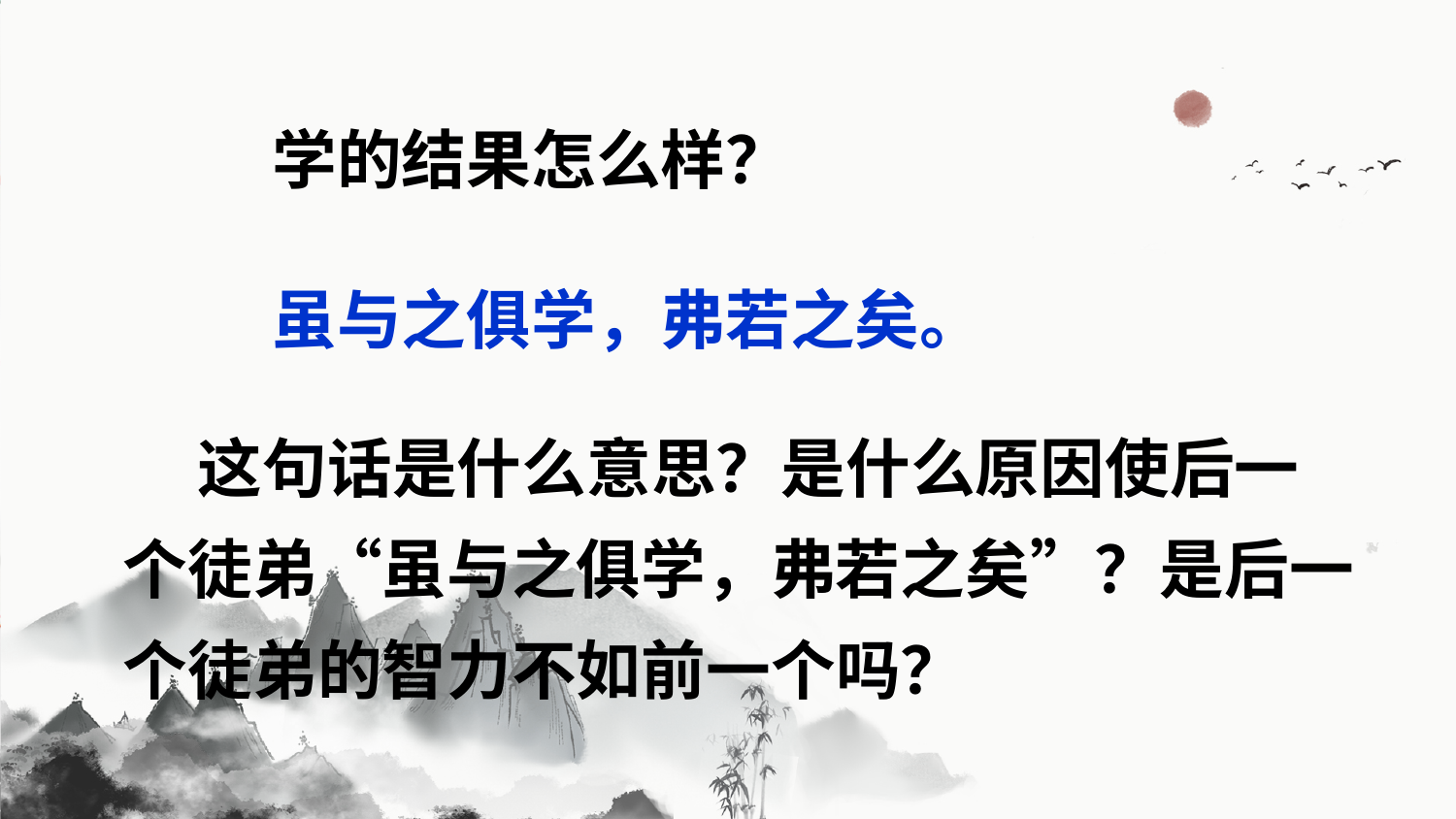

学的结果怎么样？
虽与之俱学，弗若之矣。
    这句话是什么意思？是什么原因使后一个徒弟“虽与之俱学，弗若之矣”？是后一个徒弟的智力不如前一个吗？